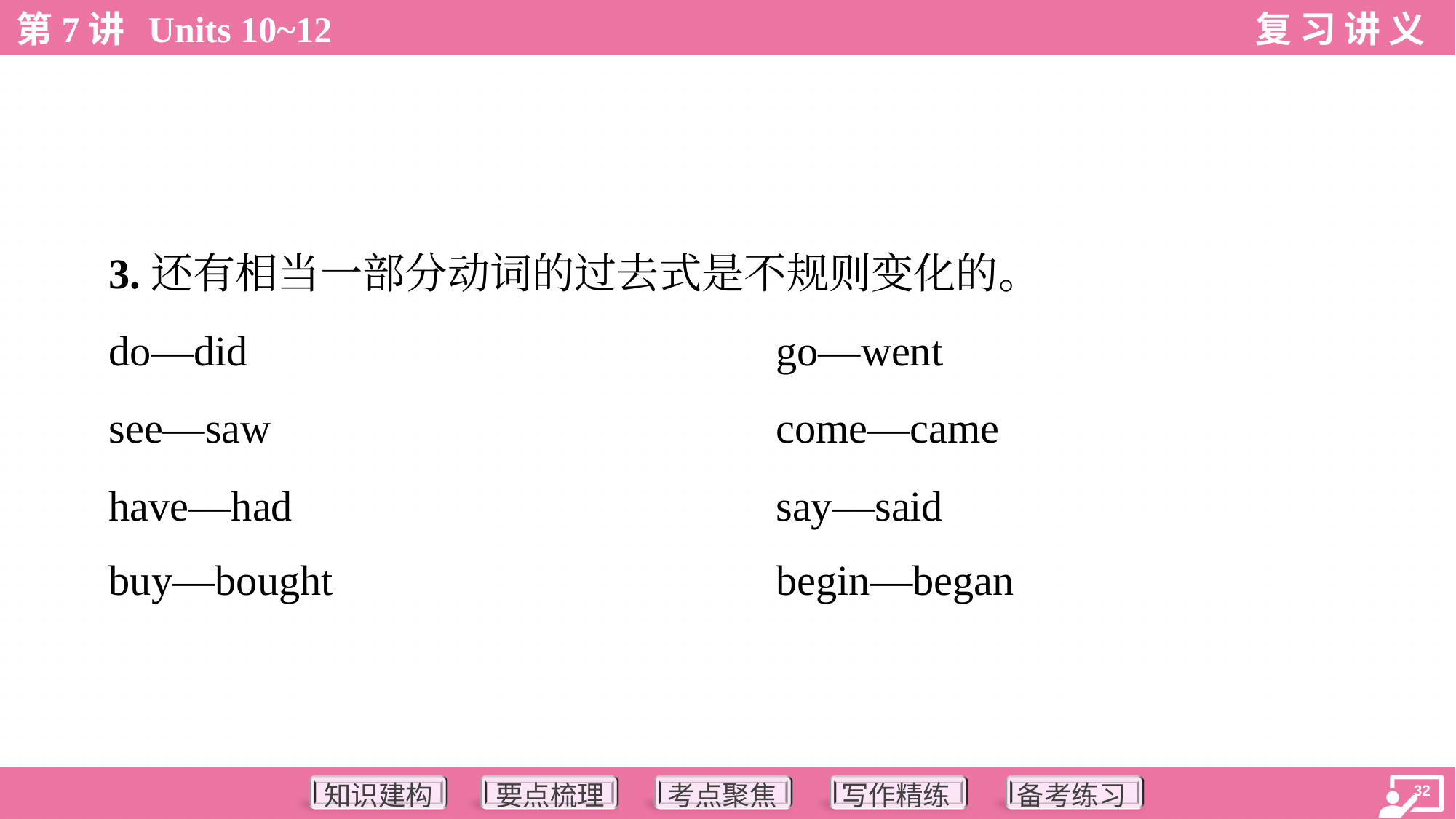

3.还有相当一部分动词的过去式是不规则变化的。
    do—did	go—went
    see—saw	come—came
    have—had	say—said
    buy—bought	begin—began